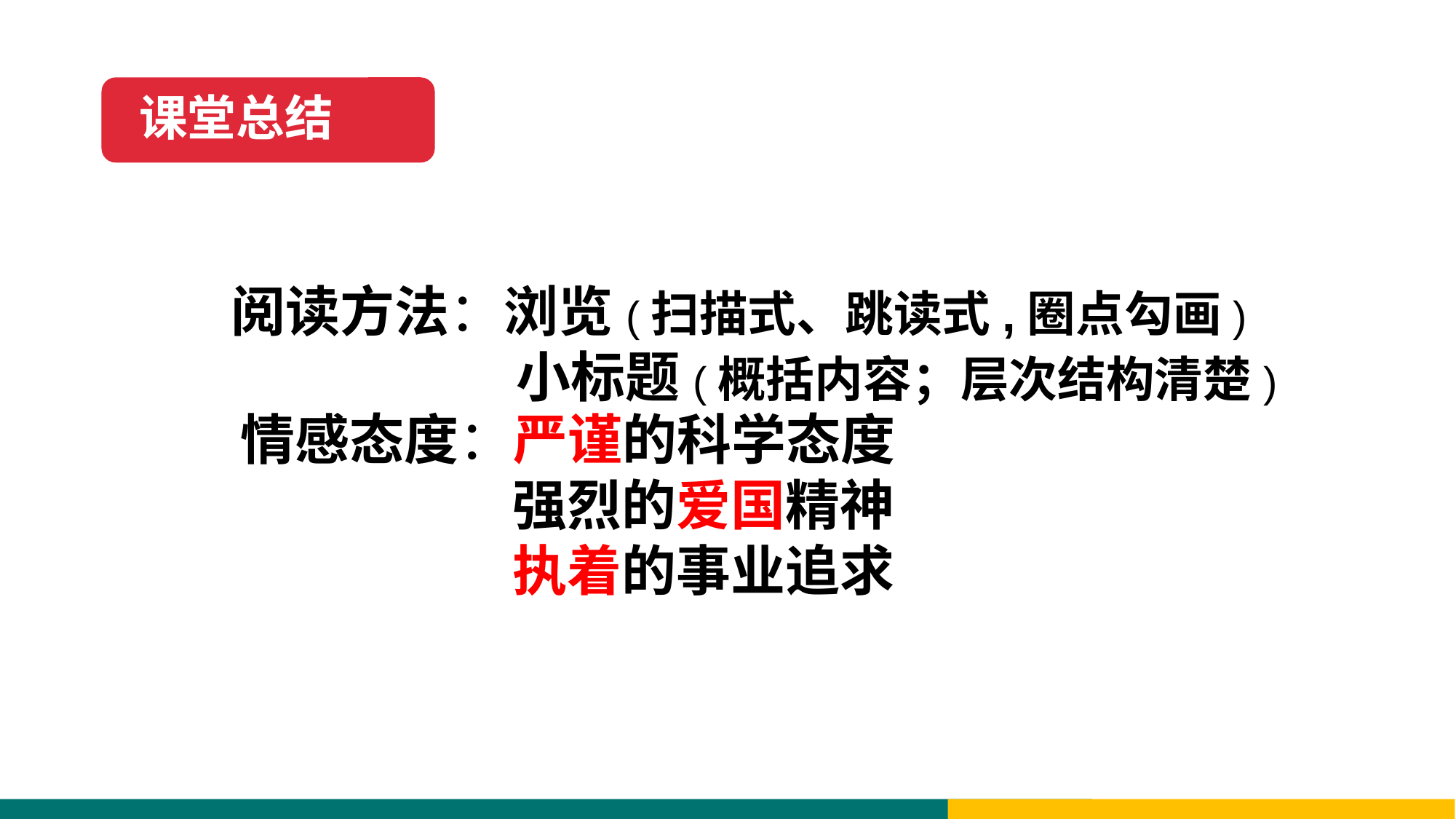

课堂总结
阅读方法：浏览(扫描式、跳读式,圈点勾画)
                      小标题(概括内容；层次结构清楚)
情感态度：严谨的科学态度
                      强烈的爱国精神
                      执着的事业追求